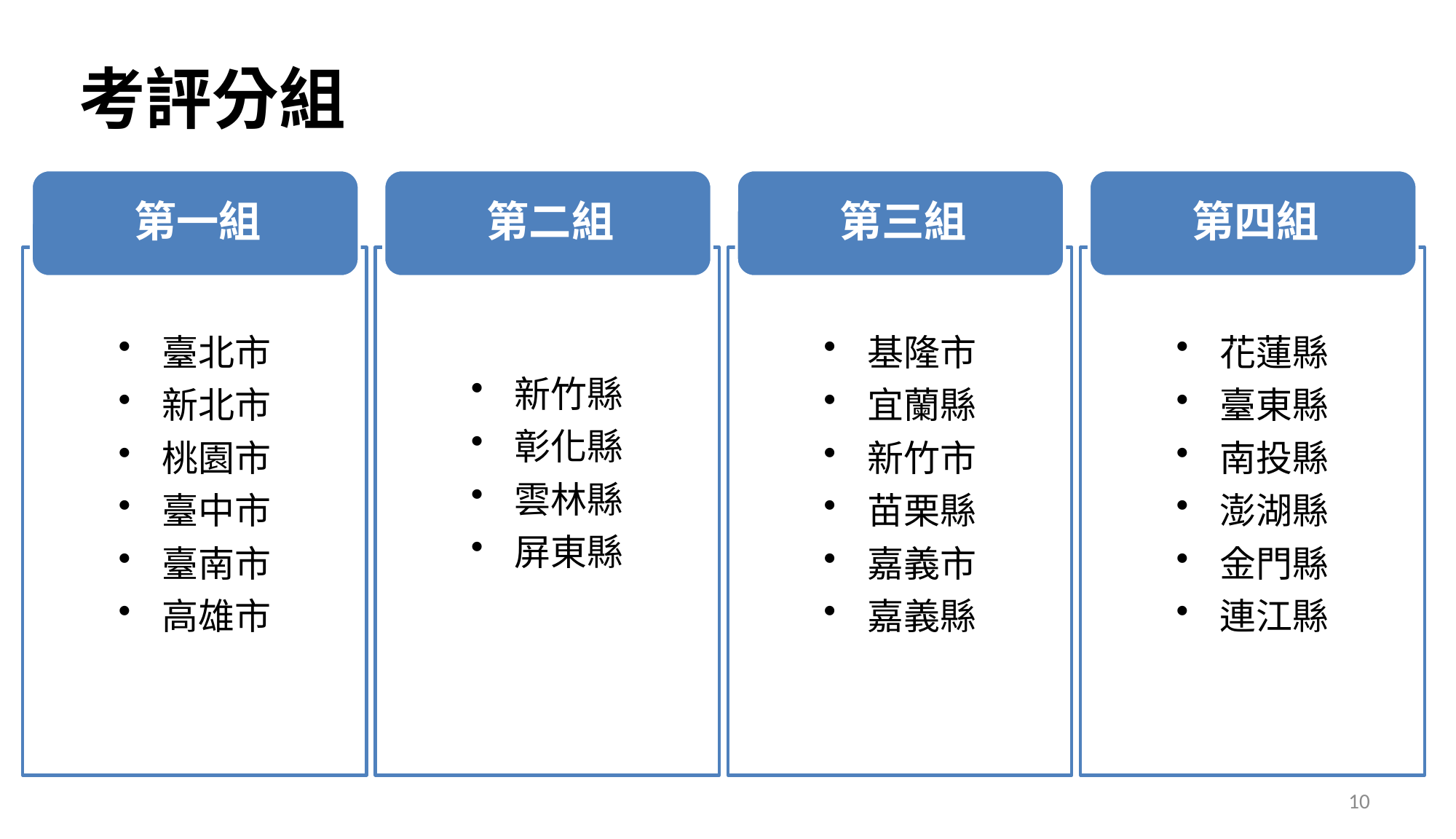

# 考評分組
臺北市
新北市
桃園市
臺中市
臺南市
高雄市
第一組
新竹縣
彰化縣
雲林縣
屏東縣
第二組
基隆市
宜蘭縣
新竹市
苗栗縣
嘉義市
嘉義縣
第三組
花蓮縣
臺東縣
南投縣
澎湖縣
金門縣
連江縣
第四組
10